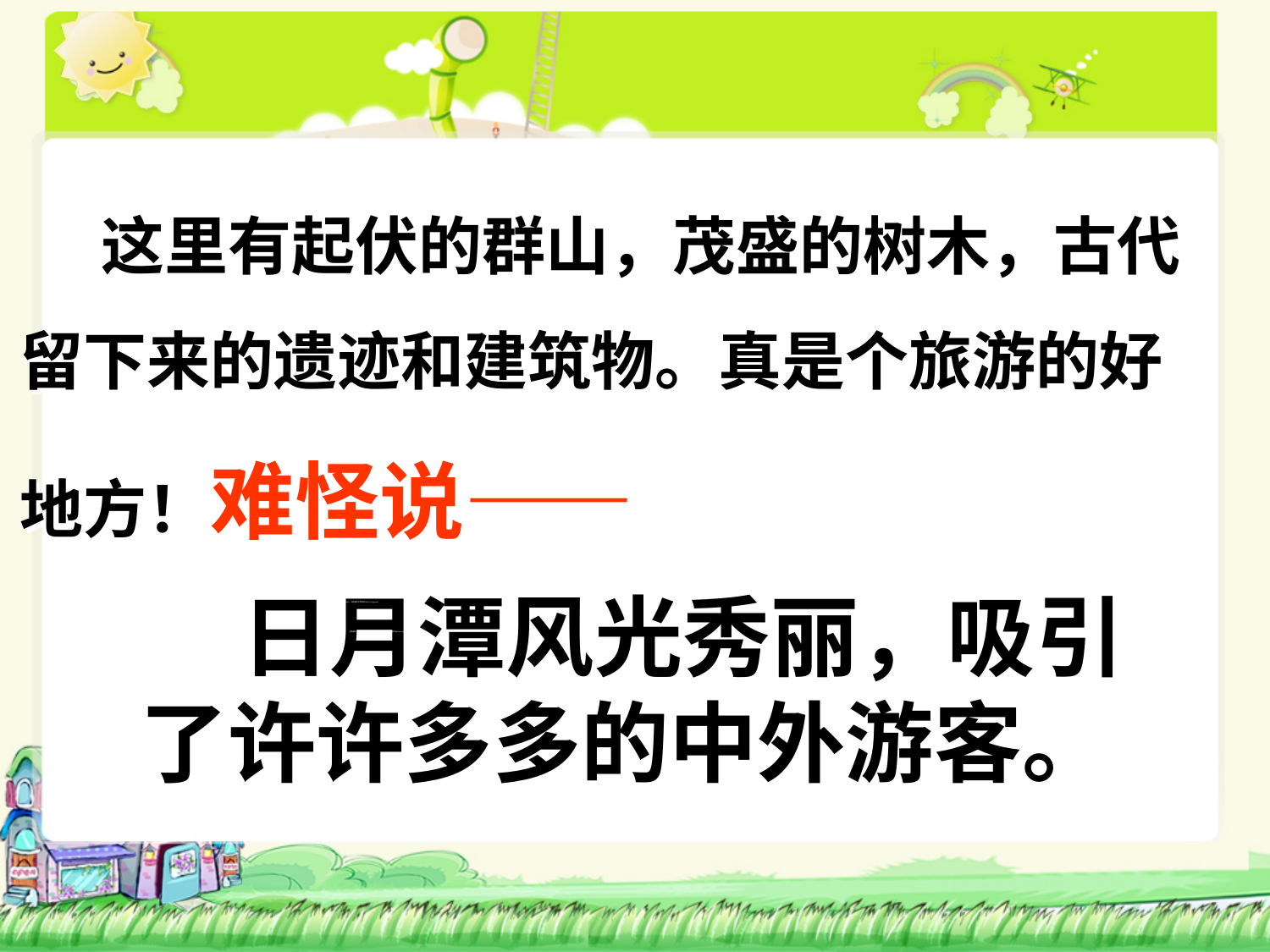

这里有起伏的群山，茂盛的树木，古代留下来的遗迹和建筑物。真是个旅游的好地方！难怪说——
    日月潭风光秀丽，吸引了许许多多的中外游客。
绿色圃中小学教育http://www.LSPJY.com   绿色圃中学资源网http://cz.Lspjy.com
绿色圃中小学教育http://www.LSPJY.com   绿色圃中学资源网http://cz.Lspjy.com